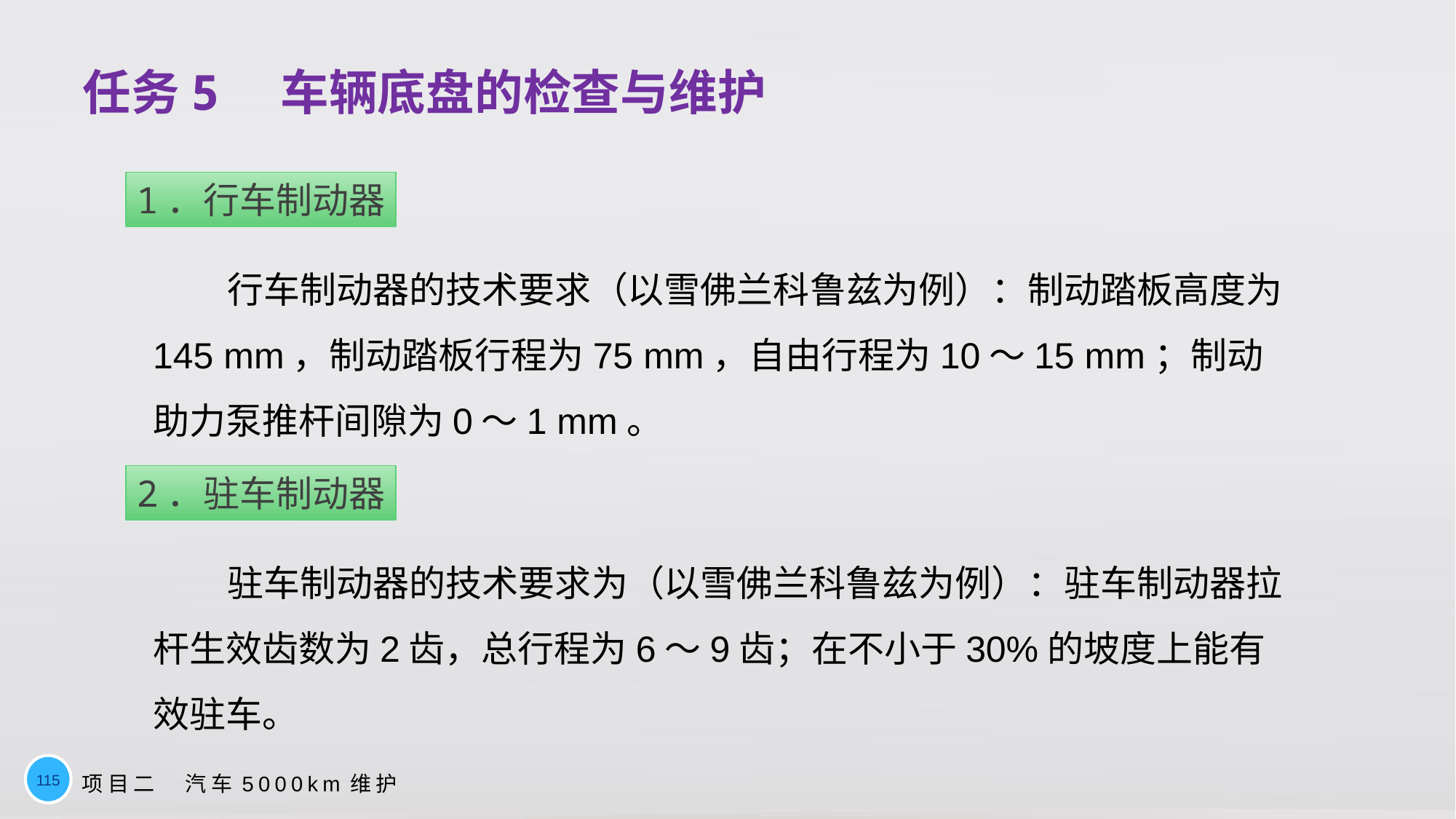

# 任务5　车辆底盘的检查与维护
1．行车制动器
行车制动器的技术要求（以雪佛兰科鲁兹为例）：制动踏板高度为145 mm，制动踏板行程为75 mm，自由行程为10～15 mm；制动助力泵推杆间隙为0～1 mm。
2．驻车制动器
驻车制动器的技术要求为（以雪佛兰科鲁兹为例）：驻车制动器拉杆生效齿数为2齿，总行程为6～9齿；在不小于30%的坡度上能有效驻车。
115